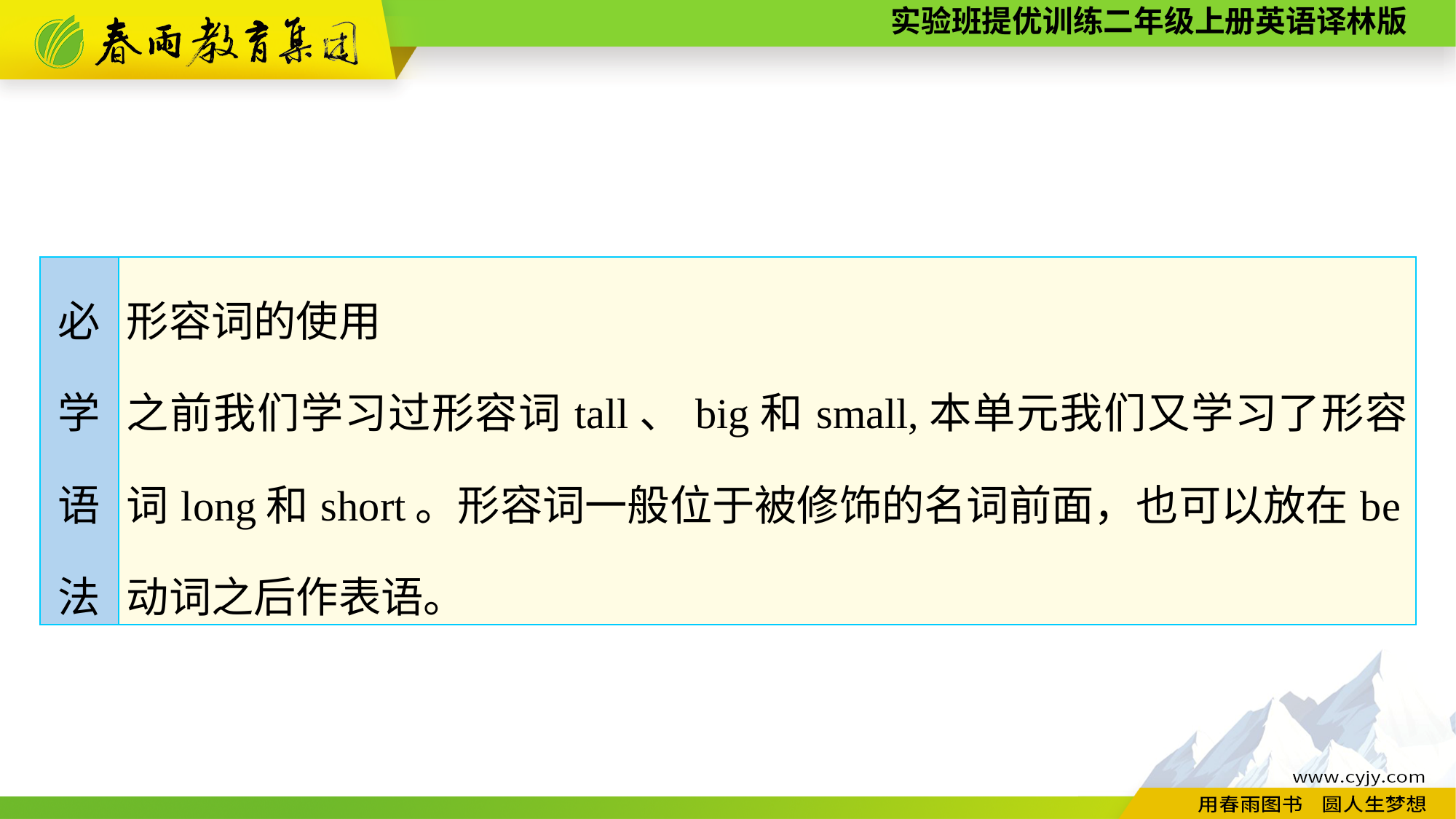

| 必 学 语 法 | 形容词的使用 之前我们学习过形容词tall、big和small,本单元我们又学习了形容词long和short。形容词一般位于被修饰的名词前面，也可以放在be动词之后作表语。 |
| --- | --- |